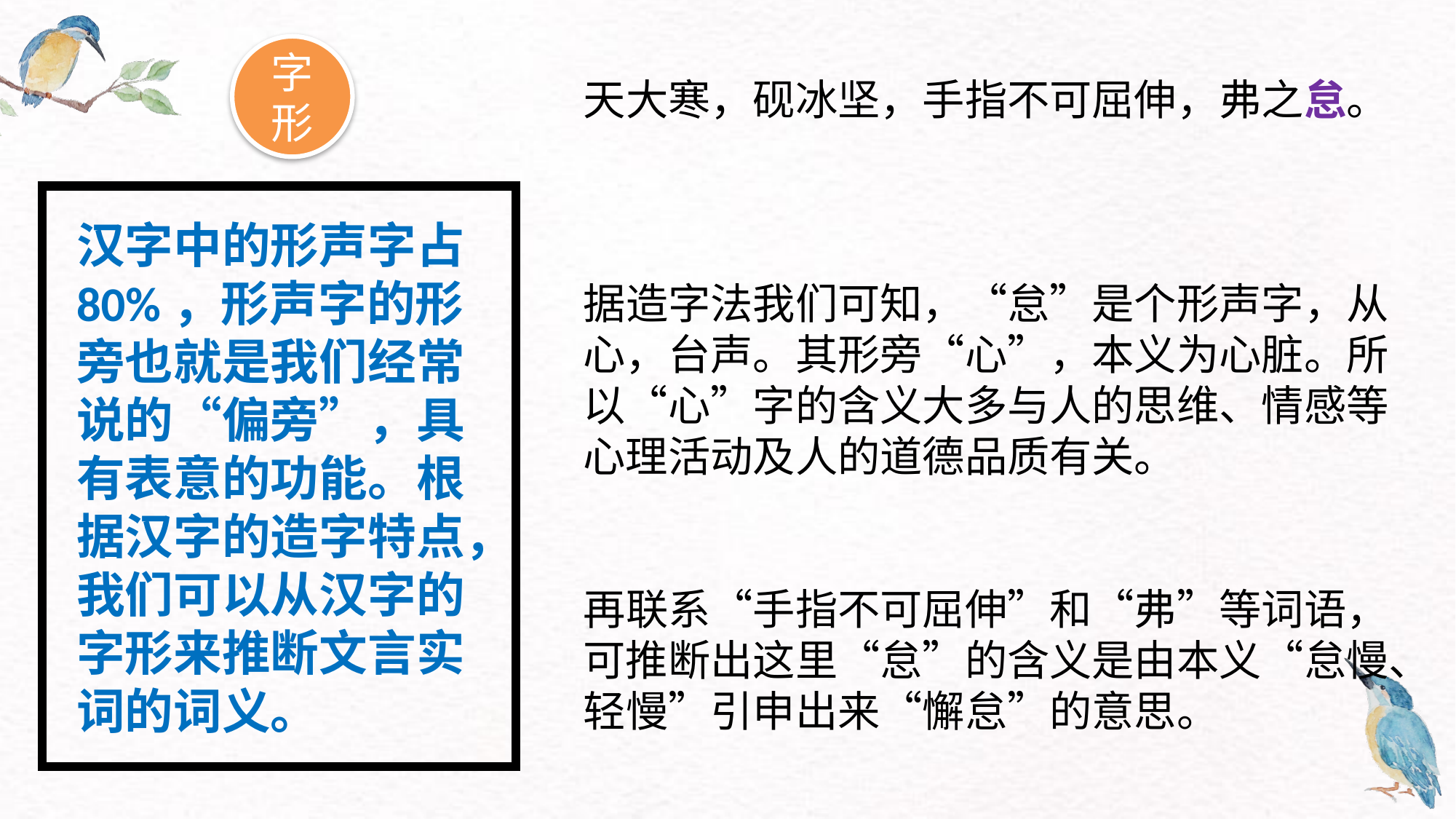

字形
天大寒，砚冰坚，手指不可屈伸，弗之怠。

据造字法我们可知，“怠”是个形声字，从心，台声。其形旁“心”，本义为心脏。所以“心”字的含义大多与人的思维、情感等心理活动及人的道德品质有关。

再联系“手指不可屈伸”和“弗”等词语，可推断出这里“怠”的含义是由本义“怠慢、轻慢”引申出来“懈怠”的意思。

汉字中的形声字占80%，形声字的形旁也就是我们经常说的“偏旁”，具有表意的功能。根据汉字的造字特点，我们可以从汉字的字形来推断文言实词的词义。